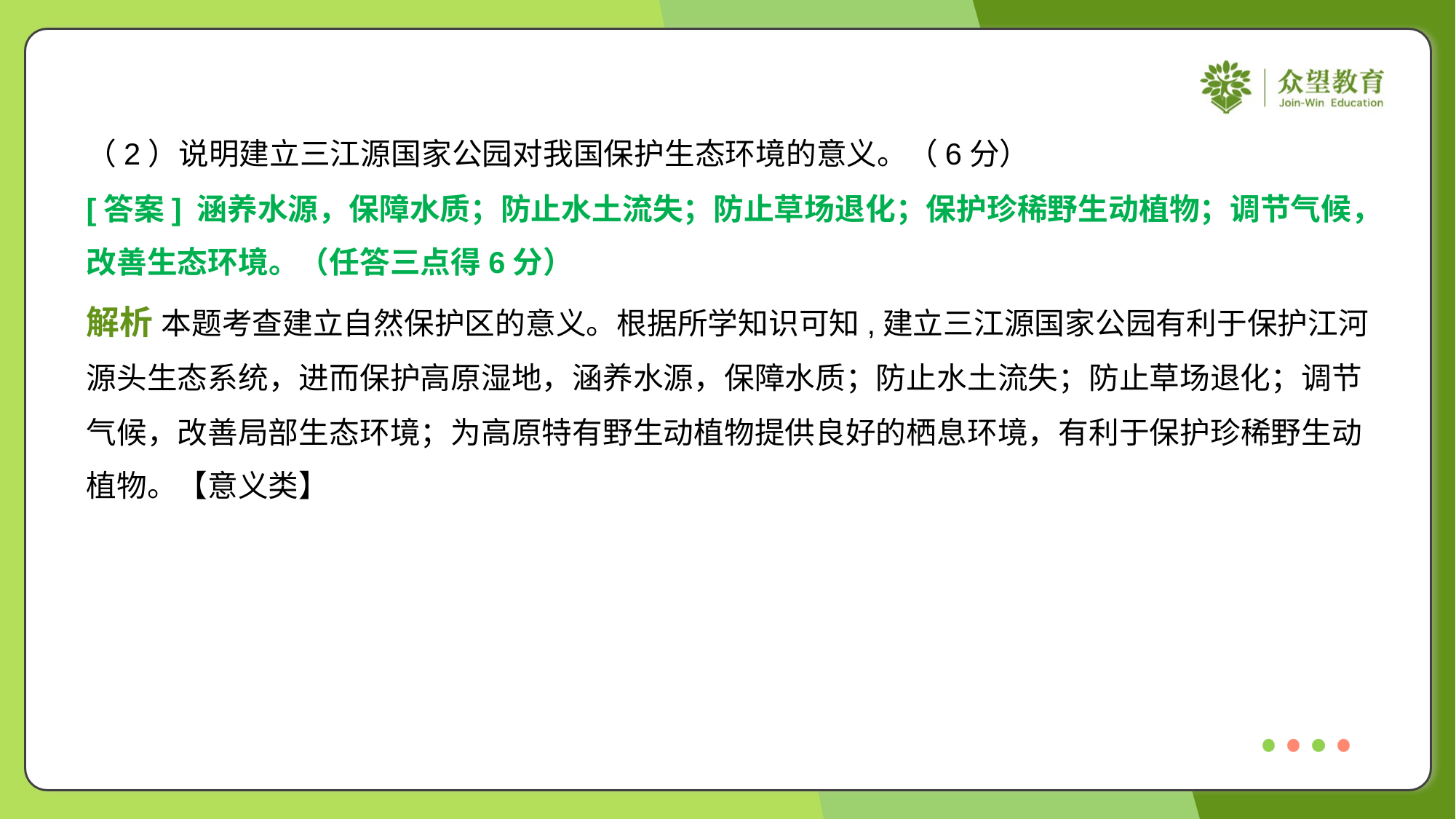

（2）说明建立三江源国家公园对我国保护生态环境的意义。（6分）
[答案] 涵养水源，保障水质；防止水土流失；防止草场退化；保护珍稀野生动植物；调节气候，
改善生态环境。（任答三点得6分）
解析 本题考查建立自然保护区的意义。根据所学知识可知,建立三江源国家公园有利于保护江河
源头生态系统，进而保护高原湿地，涵养水源，保障水质；防止水土流失；防止草场退化；调节
气候，改善局部生态环境；为高原特有野生动植物提供良好的栖息环境，有利于保护珍稀野生动
植物。【意义类】